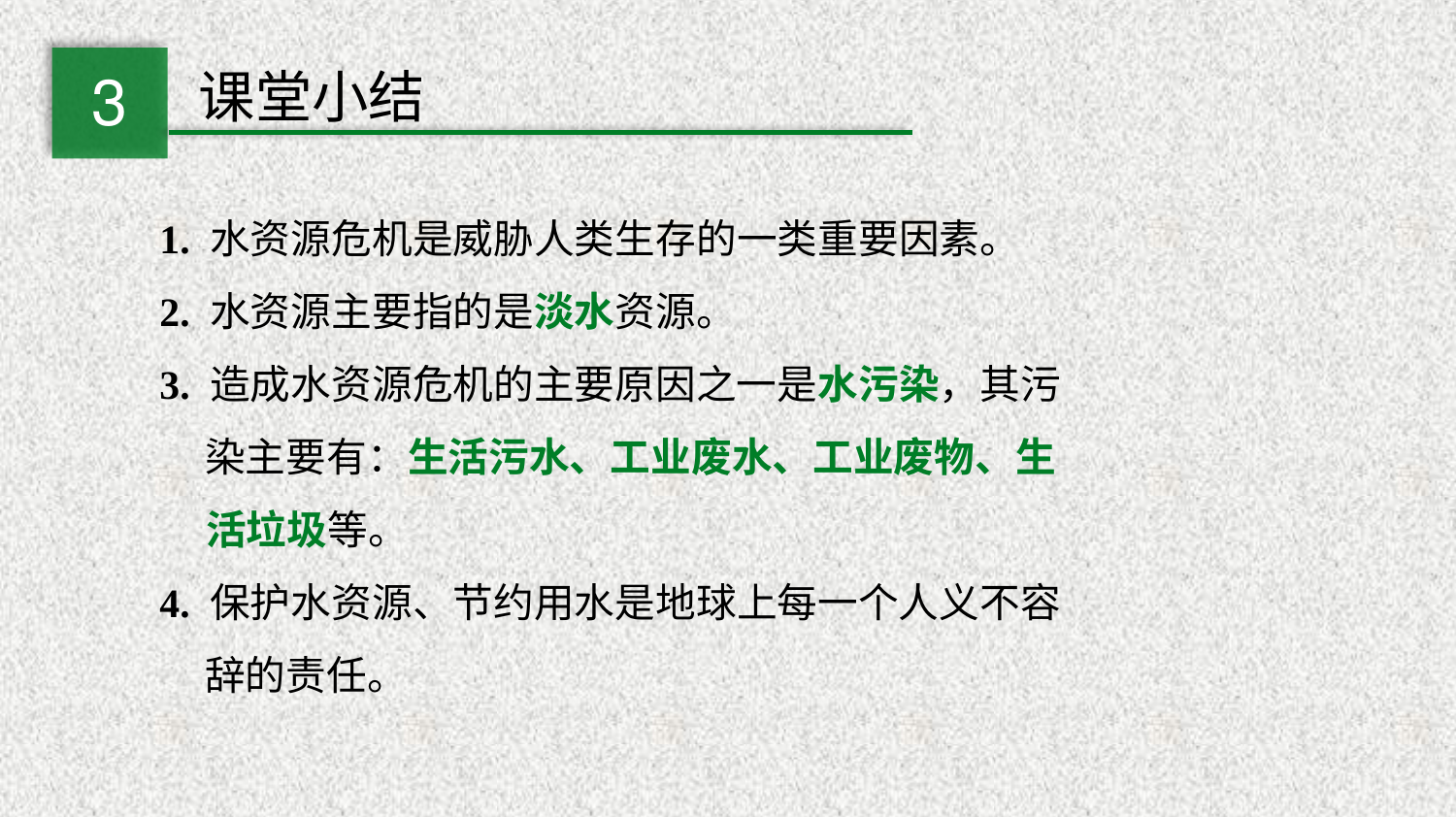

3
课堂小结
1. 水资源危机是威胁人类生存的一类重要因素。
2. 水资源主要指的是淡水资源。
3. 造成水资源危机的主要原因之一是水污染，其污
    染主要有：生活污水、工业废水、工业废物、生
    活垃圾等。
4. 保护水资源、节约用水是地球上每一个人义不容
    辞的责任。